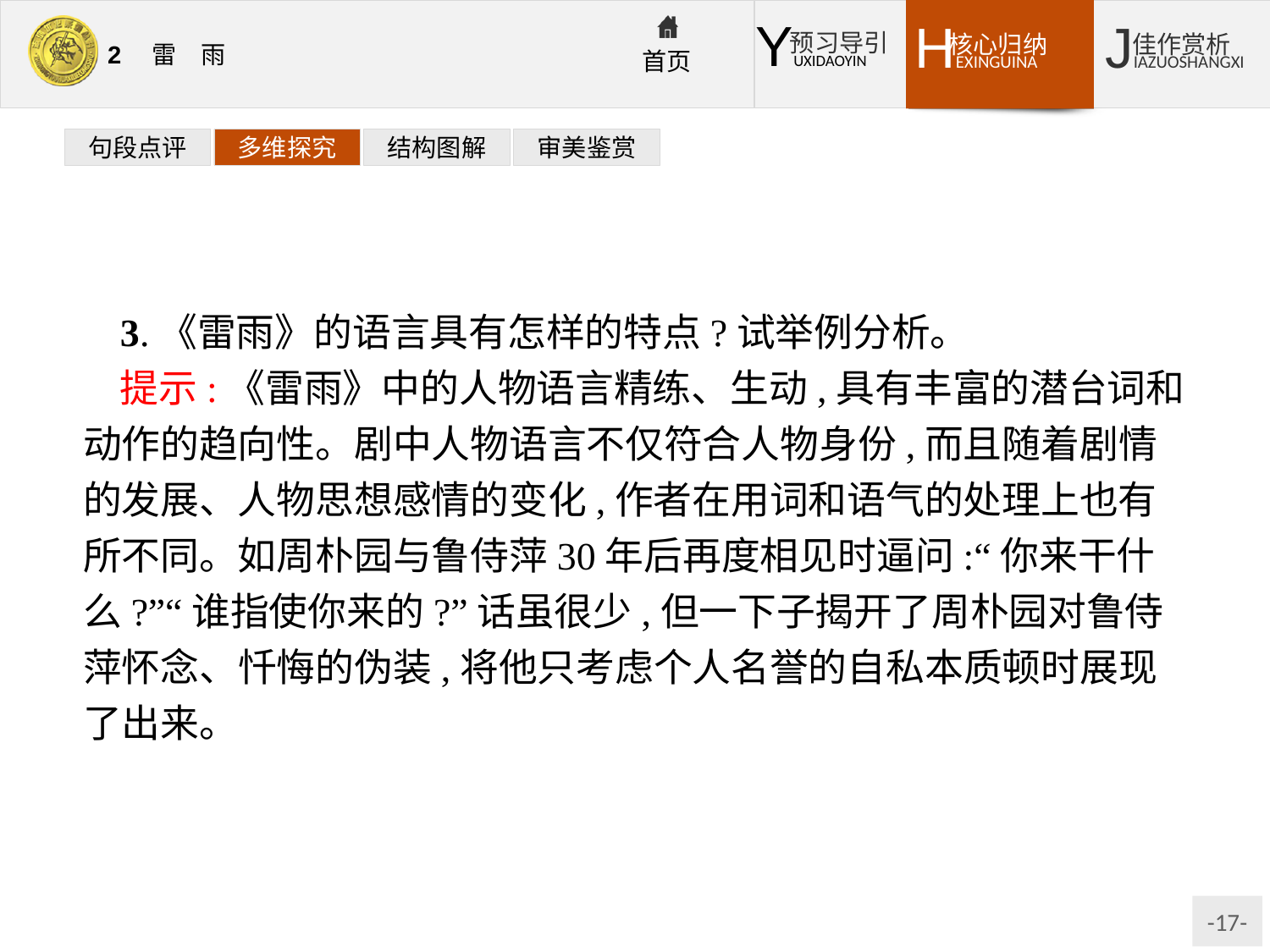

句段点评
多维探究
结构图解
审美鉴赏
3.《雷雨》的语言具有怎样的特点?试举例分析。
提示:《雷雨》中的人物语言精练、生动,具有丰富的潜台词和动作的趋向性。剧中人物语言不仅符合人物身份,而且随着剧情的发展、人物思想感情的变化,作者在用词和语气的处理上也有所不同。如周朴园与鲁侍萍30年后再度相见时逼问:“你来干什么?”“谁指使你来的?”话虽很少,但一下子揭开了周朴园对鲁侍萍怀念、忏悔的伪装,将他只考虑个人名誉的自私本质顿时展现了出来。